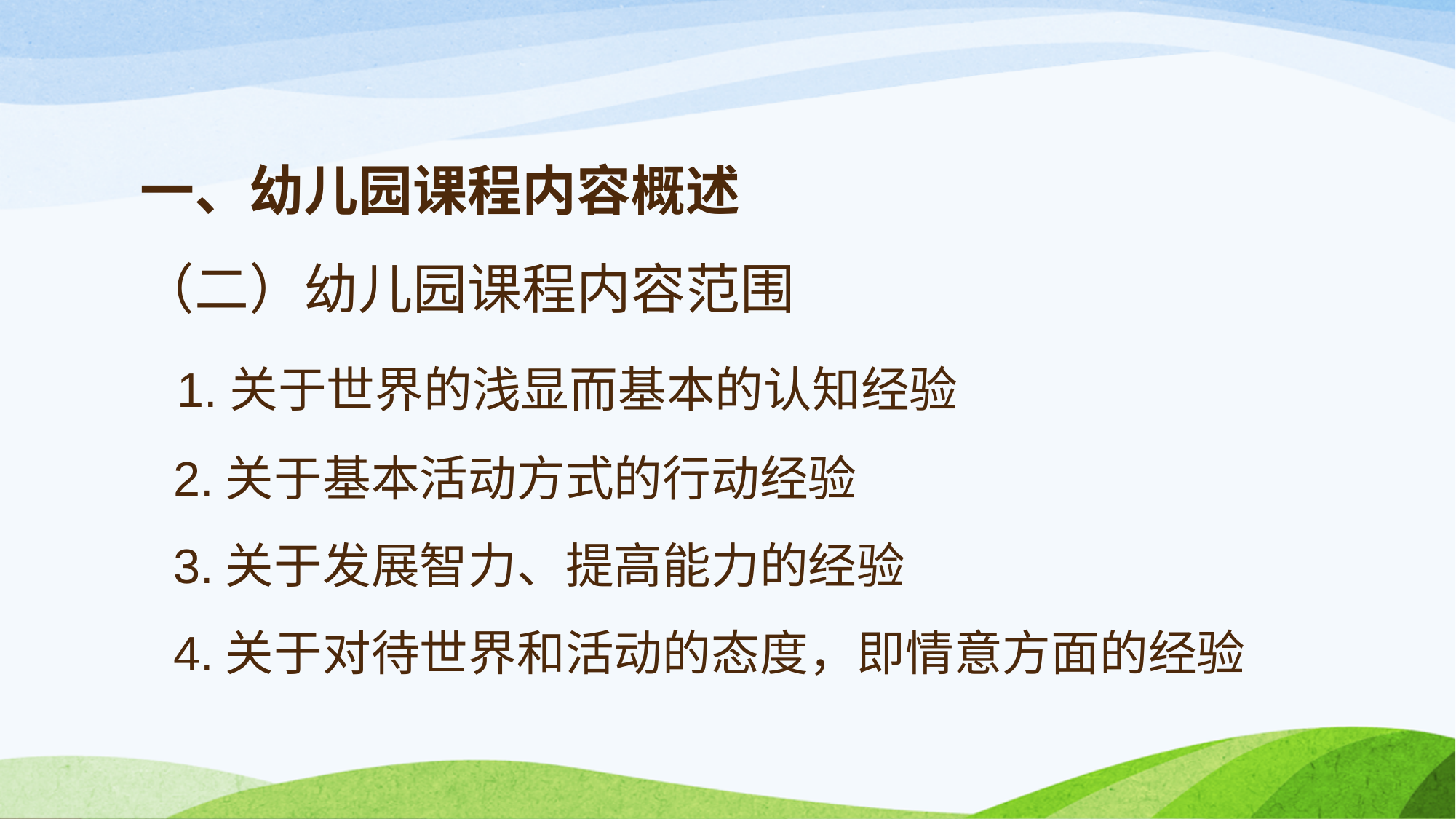

# 一、幼儿园课程内容概述 （二）幼儿园课程内容范围 1.关于世界的浅显而基本的认知经验 2.关于基本活动方式的行动经验 3.关于发展智力、提高能力的经验 4.关于对待世界和活动的态度，即情意方面的经验